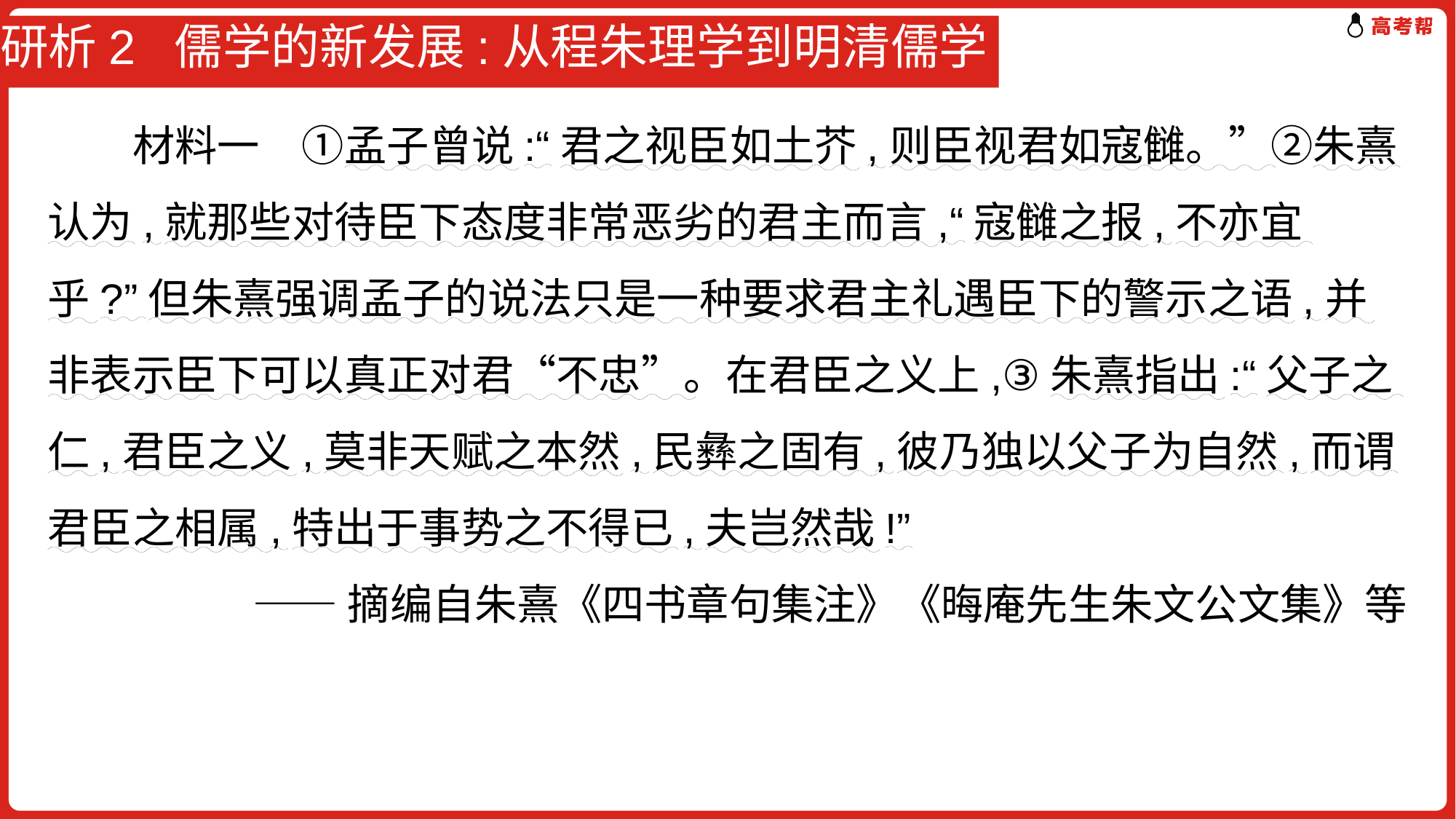

# 研析2  儒学的新发展:从程朱理学到明清儒学
　　材料一　①孟子曾说:“君之视臣如土芥,则臣视君如寇雠。”②朱熹认为,就那些对待臣下态度非常恶劣的君主而言,“寇雠之报,不亦宜乎?”但朱熹强调孟子的说法只是一种要求君主礼遇臣下的警示之语,并非表示臣下可以真正对君“不忠”。在君臣之义上,③朱熹指出:“父子之仁,君臣之义,莫非天赋之本然,民彝之固有,彼乃独以父子为自然,而谓君臣之相属,特出于事势之不得已,夫岂然哉!”
——摘编自朱熹《四书章句集注》《晦庵先生朱文公文集》等